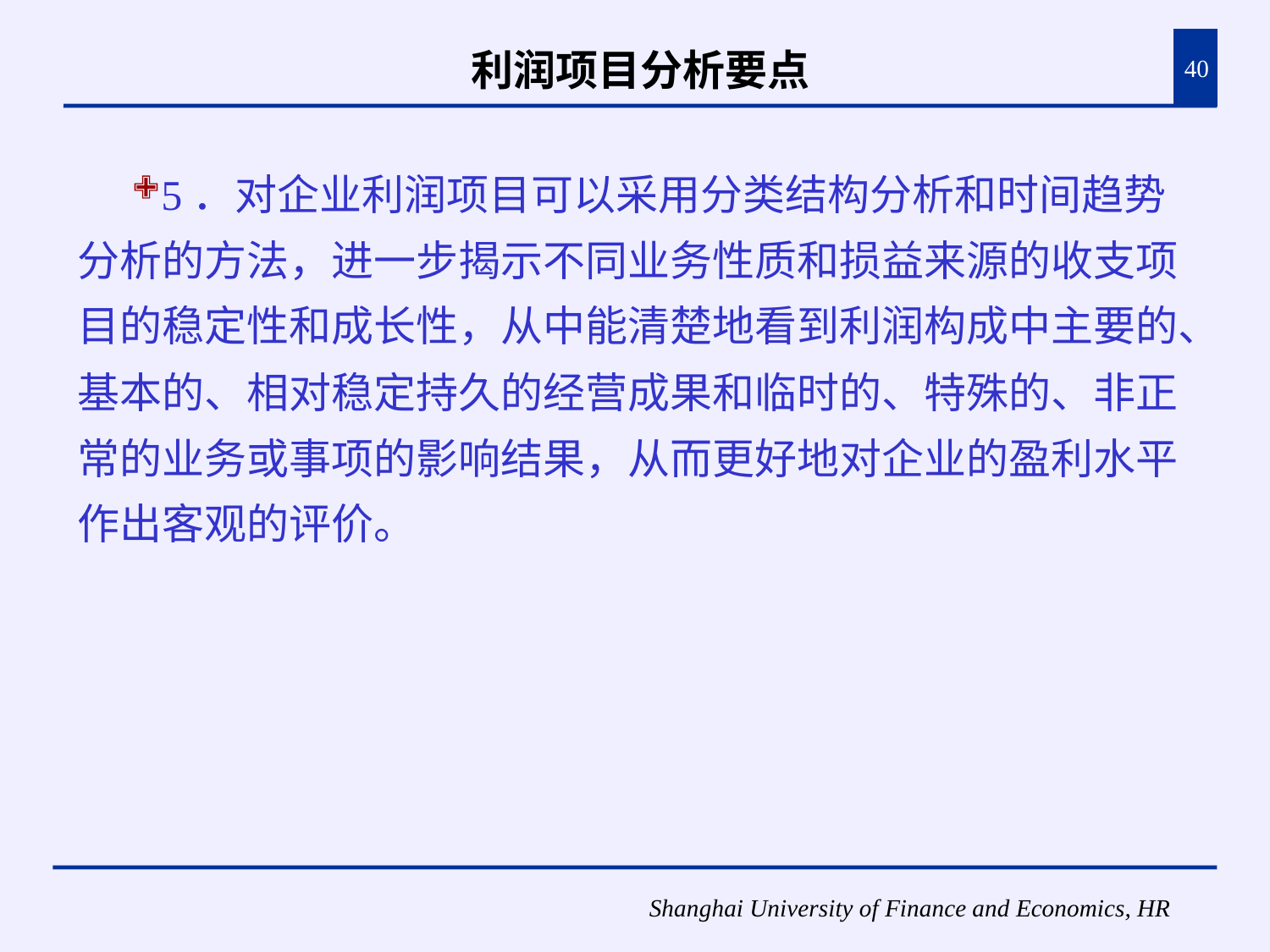

# 利润项目分析要点
40
5．对企业利润项目可以采用分类结构分析和时间趋势分析的方法，进一步揭示不同业务性质和损益来源的收支项目的稳定性和成长性，从中能清楚地看到利润构成中主要的、基本的、相对稳定持久的经营成果和临时的、特殊的、非正常的业务或事项的影响结果，从而更好地对企业的盈利水平作出客观的评价。